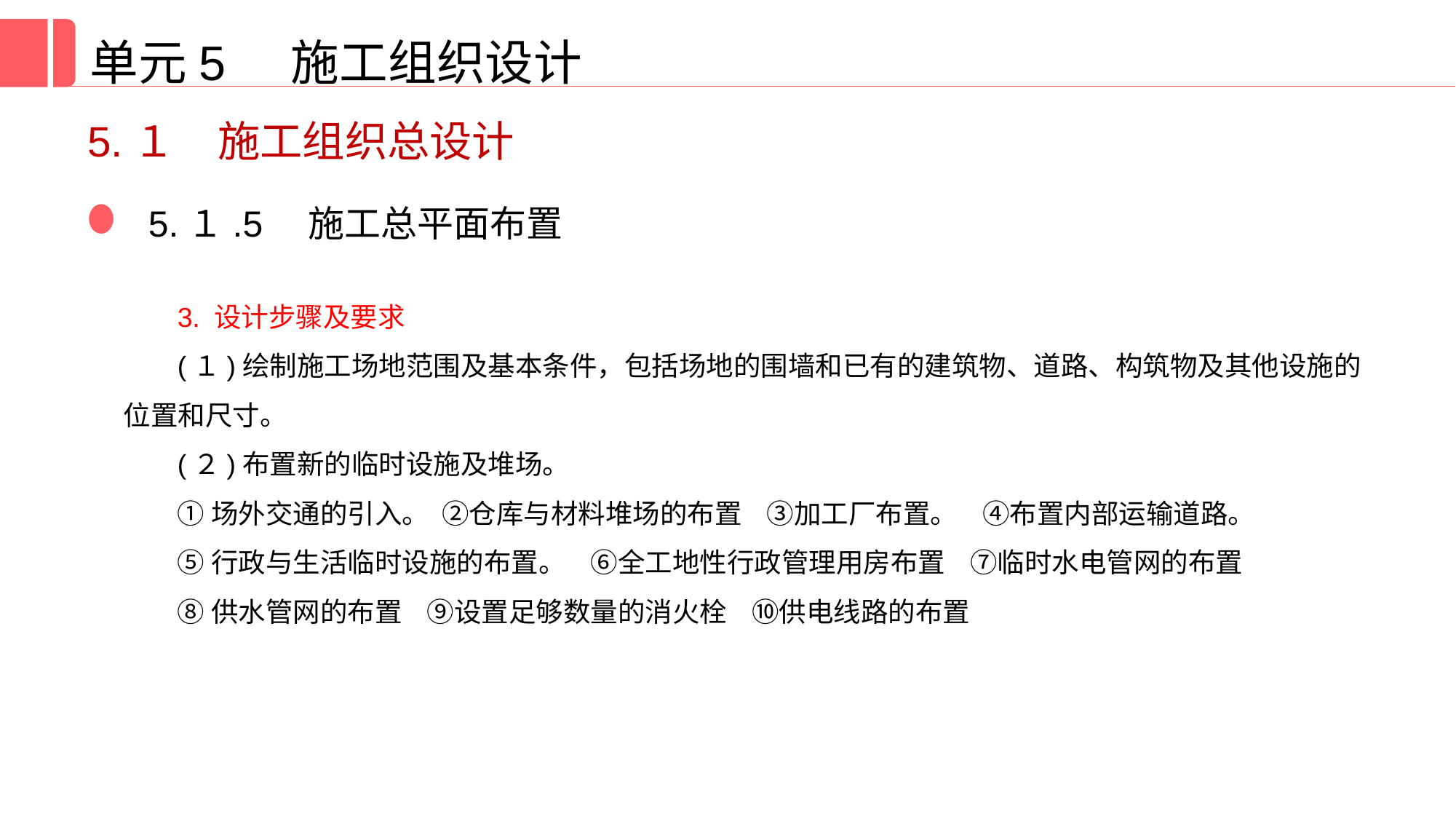

单元5    施工组织设计

5.１　施工组织总设计
5.１.5　施工总平面布置

3. 设计步骤及要求
(１)绘制施工场地范围及基本条件，包括场地的围墙和已有的建筑物、道路、构筑物及其他设施的位置和尺寸。
(２)布置新的临时设施及堆场。
①场外交通的引入。  ②仓库与材料堆场的布置    ③加工厂布置。    ④布置内部运输道路。
⑤行政与生活临时设施的布置。    ⑥全工地性行政管理用房布置    ⑦临时水电管网的布置
⑧供水管网的布置    ⑨设置足够数量的消火栓    ⑩供电线路的布置